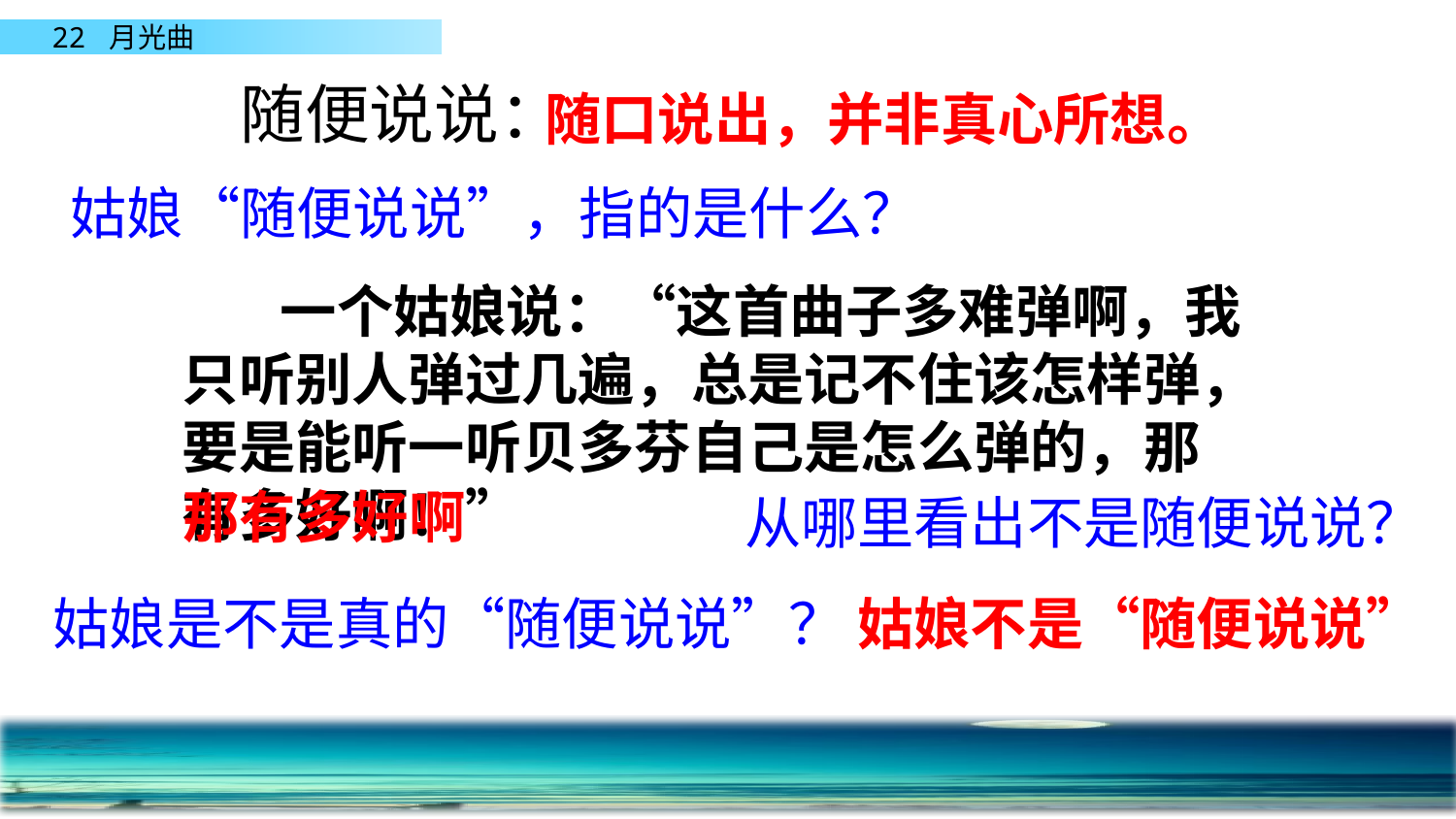

随便说说：
随口说出，并非真心所想。
姑娘“随便说说”，指的是什么？
       一个姑娘说：“这首曲子多难弹啊，我只听别人弹过几遍，总是记不住该怎样弹，要是能听一听贝多芬自己是怎么弹的，那有多好啊！”
那有多好啊
从哪里看出不是随便说说？
姑娘是不是真的“随便说说”？
姑娘不是“随便说说”